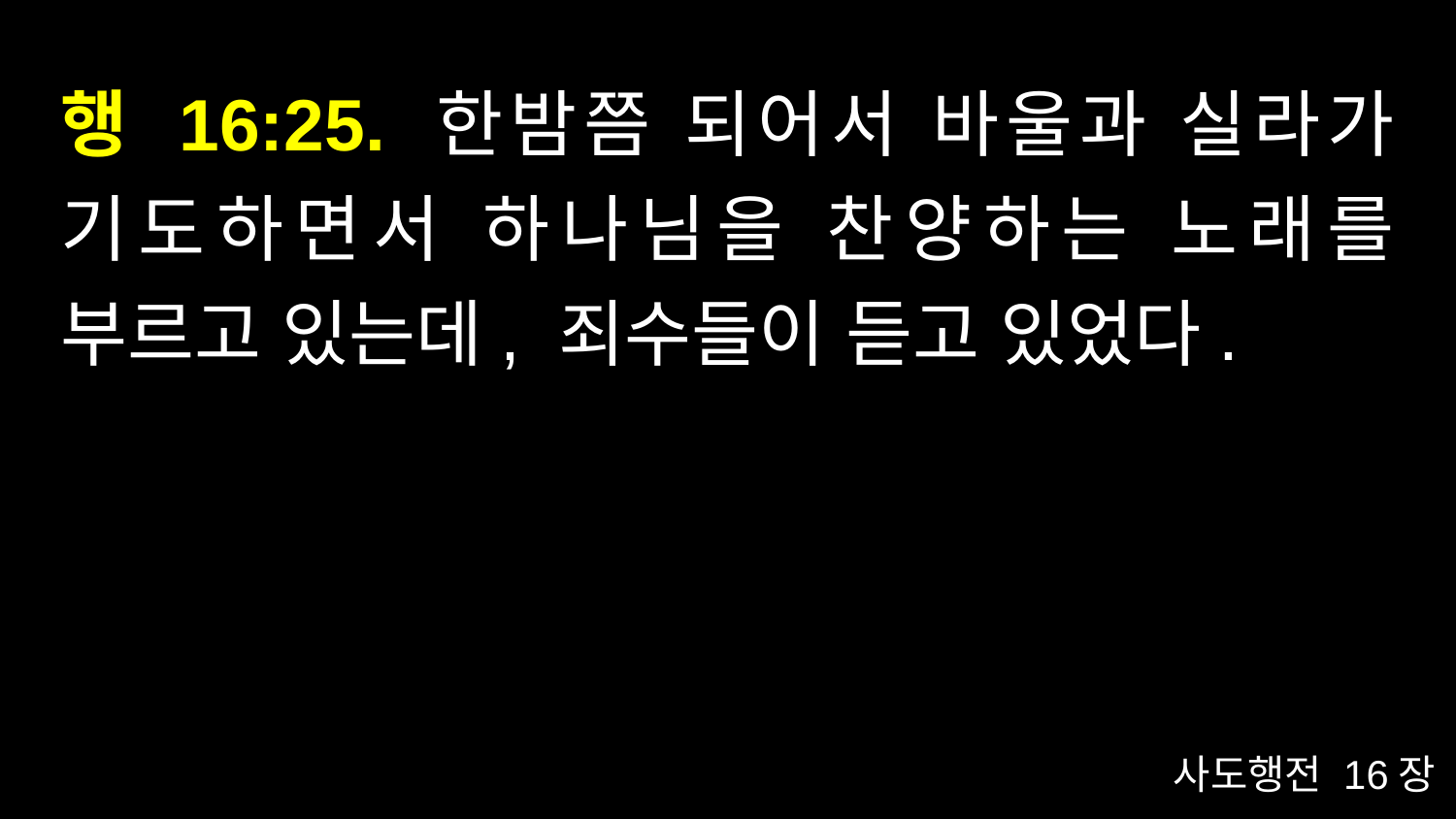

# 행 16:25. 한밤쯤 되어서 바울과 실라가 기도하면서 하나님을 찬양하는 노래를 부르고 있는데, 죄수들이 듣고 있었다.
사도행전 16장